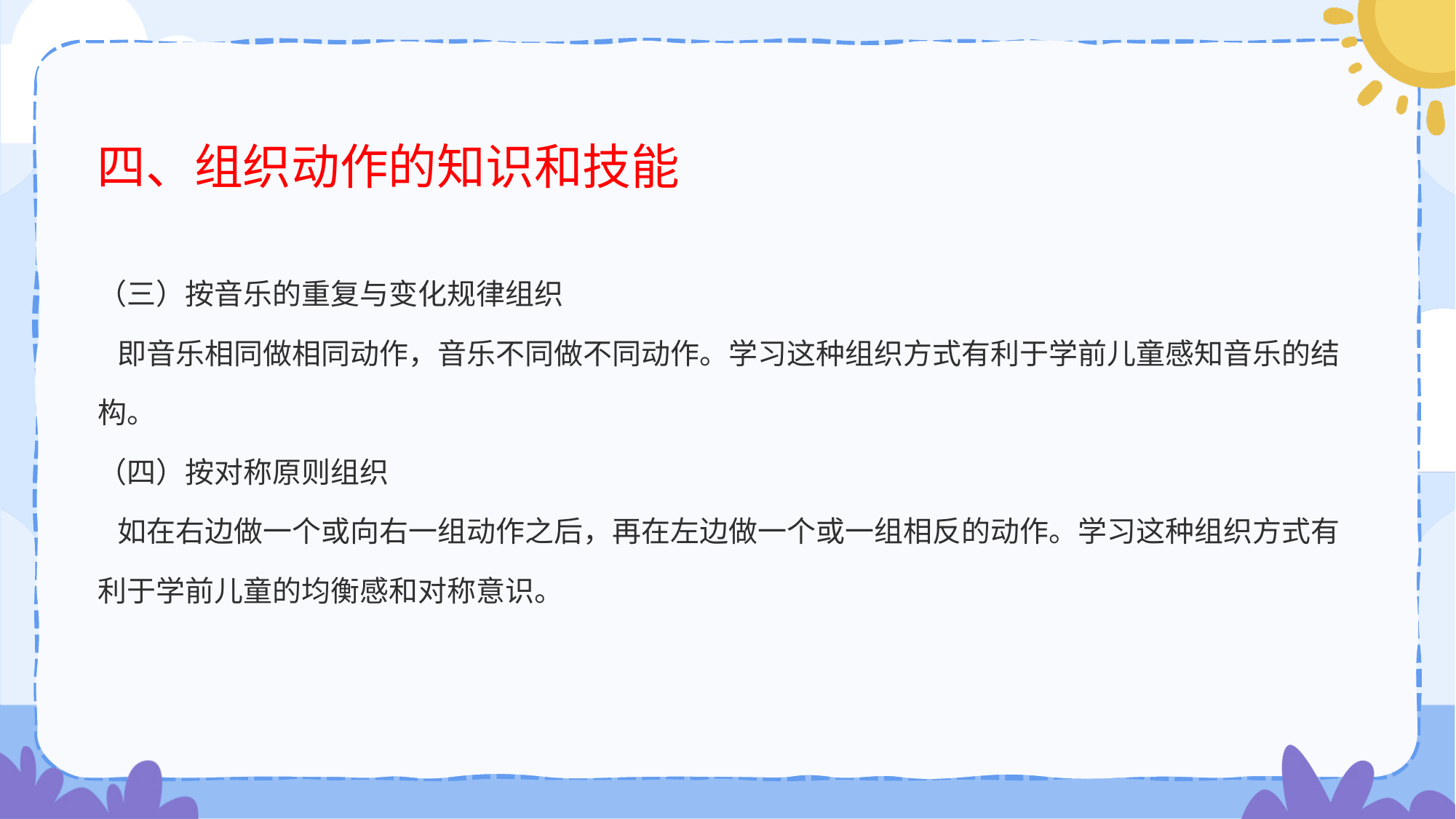

# 四、组织动作的知识和技能
（三）按音乐的重复与变化规律组织
   即音乐相同做相同动作，音乐不同做不同动作。学习这种组织方式有利于学前儿童感知音乐的结构。
（四）按对称原则组织
   如在右边做一个或向右一组动作之后，再在左边做一个或一组相反的动作。学习这种组织方式有利于学前儿童的均衡感和对称意识。